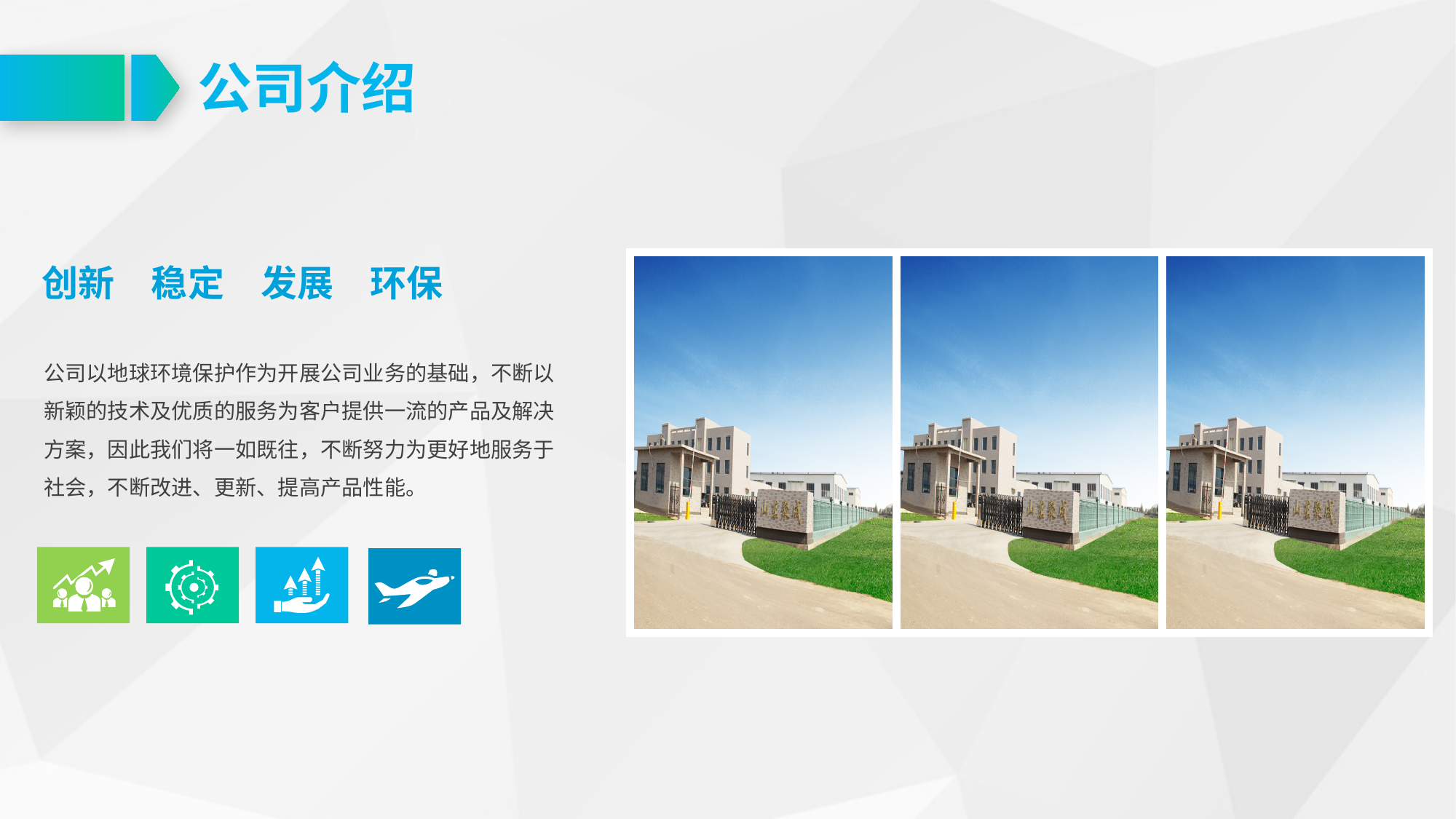

公司介绍
|  |  |  |
| --- | --- | --- |
创新　稳定　发展　环保
公司以地球环境保护作为开展公司业务的基础，不断以新颖的技术及优质的服务为客户提供一流的产品及解决方案，因此我们将一如既往，不断努力为更好地服务于社会，不断改进、更新、提高产品性能。